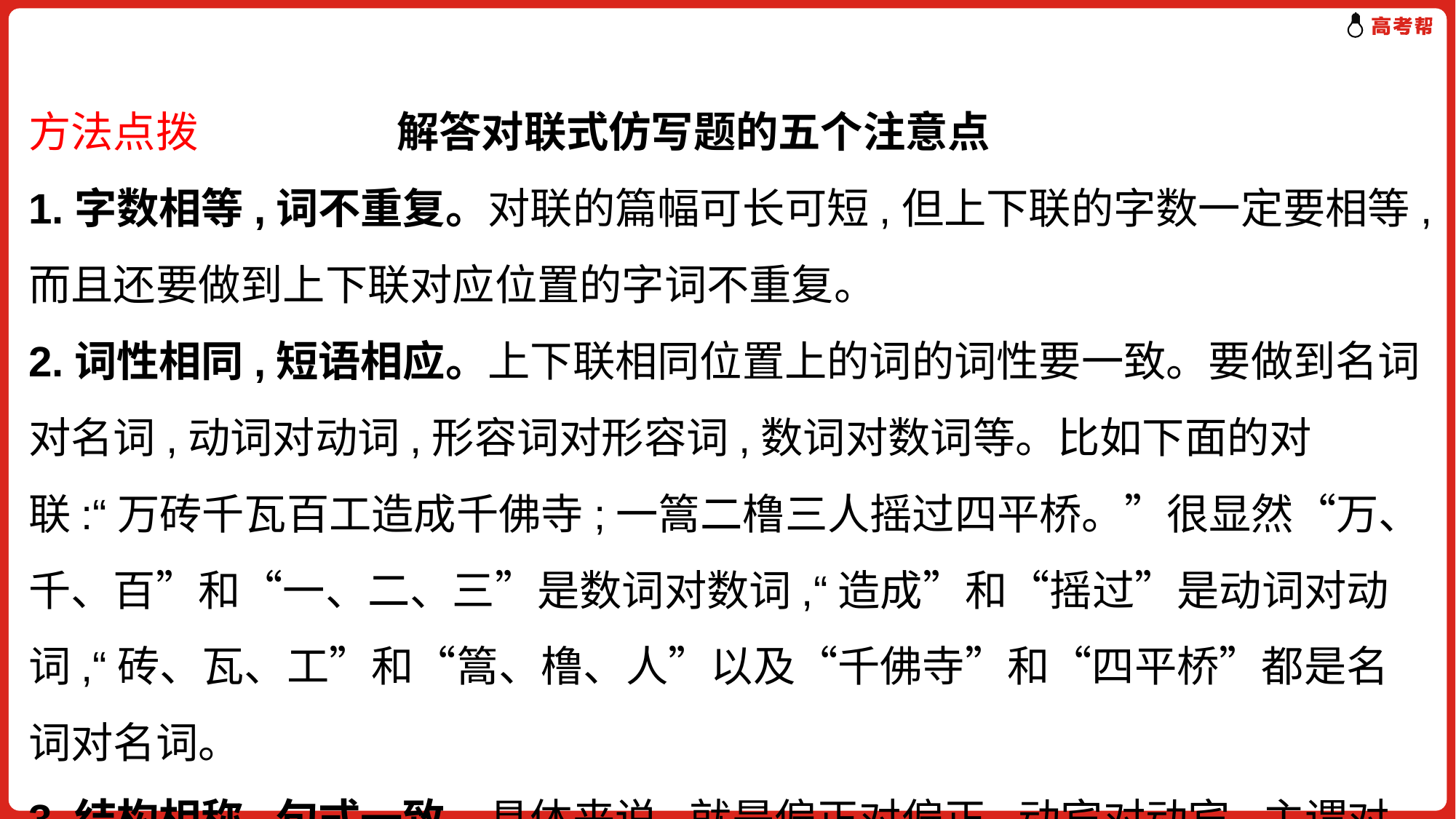

方法点拨                     解答对联式仿写题的五个注意点
1.字数相等,词不重复。对联的篇幅可长可短,但上下联的字数一定要相等,而且还要做到上下联对应位置的字词不重复。
2.词性相同,短语相应。上下联相同位置上的词的词性要一致。要做到名词对名词,动词对动词,形容词对形容词,数词对数词等。比如下面的对联:“万砖千瓦百工造成千佛寺;一篙二橹三人摇过四平桥。”很显然“万、千、百”和“一、二、三”是数词对数词,“造成”和“摇过”是动词对动词,“砖、瓦、工”和“篙、橹、人”以及“千佛寺”和“四平桥”都是名词对名词。
3.结构相称,句式一致。具体来说,就是偏正对偏正,动宾对动宾,主谓对主谓,